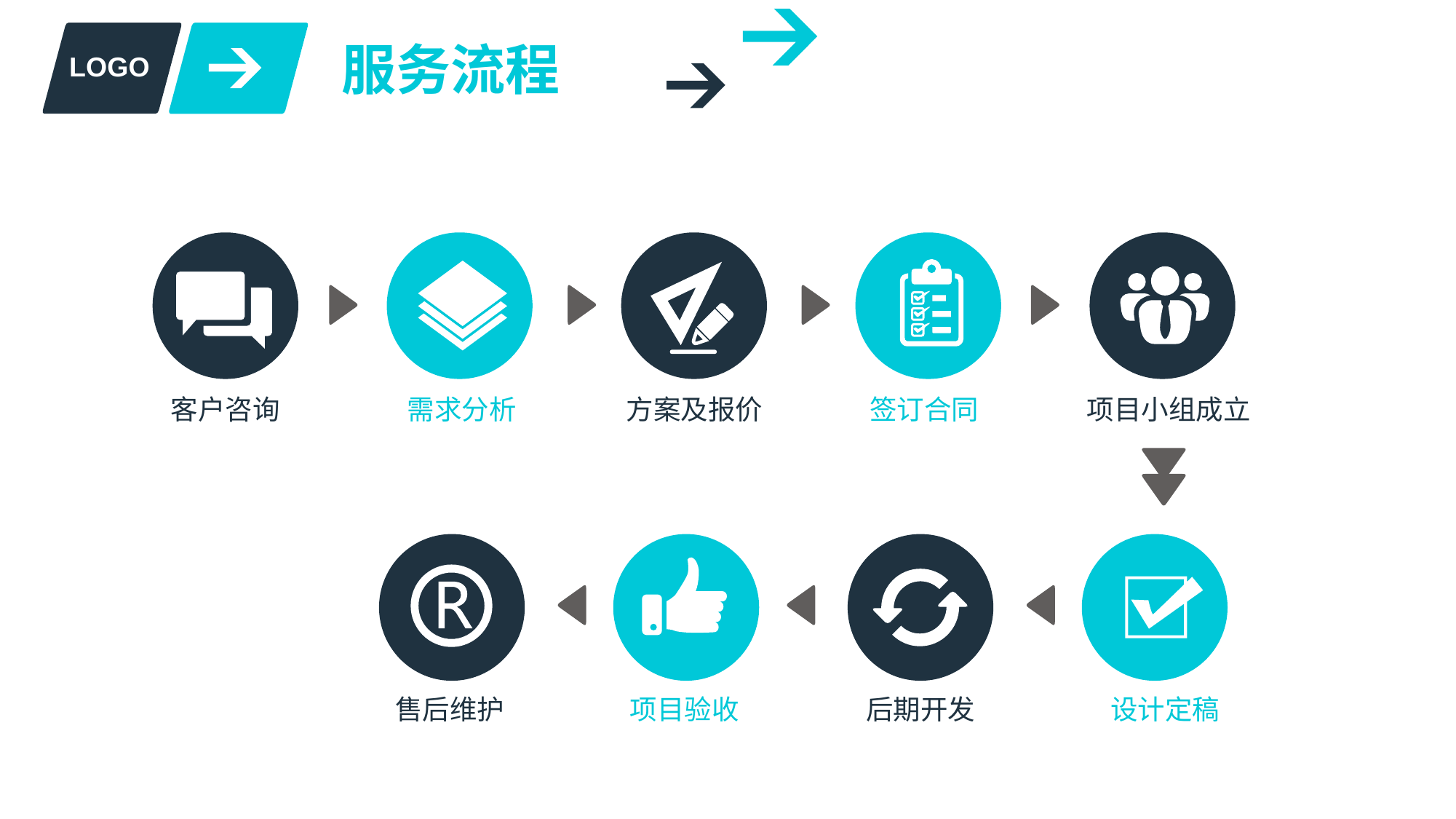

服务流程
LOGO

客户咨询
需求分析
方案及报价
签订合同
项目小组成立

售后维护
项目验收
后期开发
设计定稿